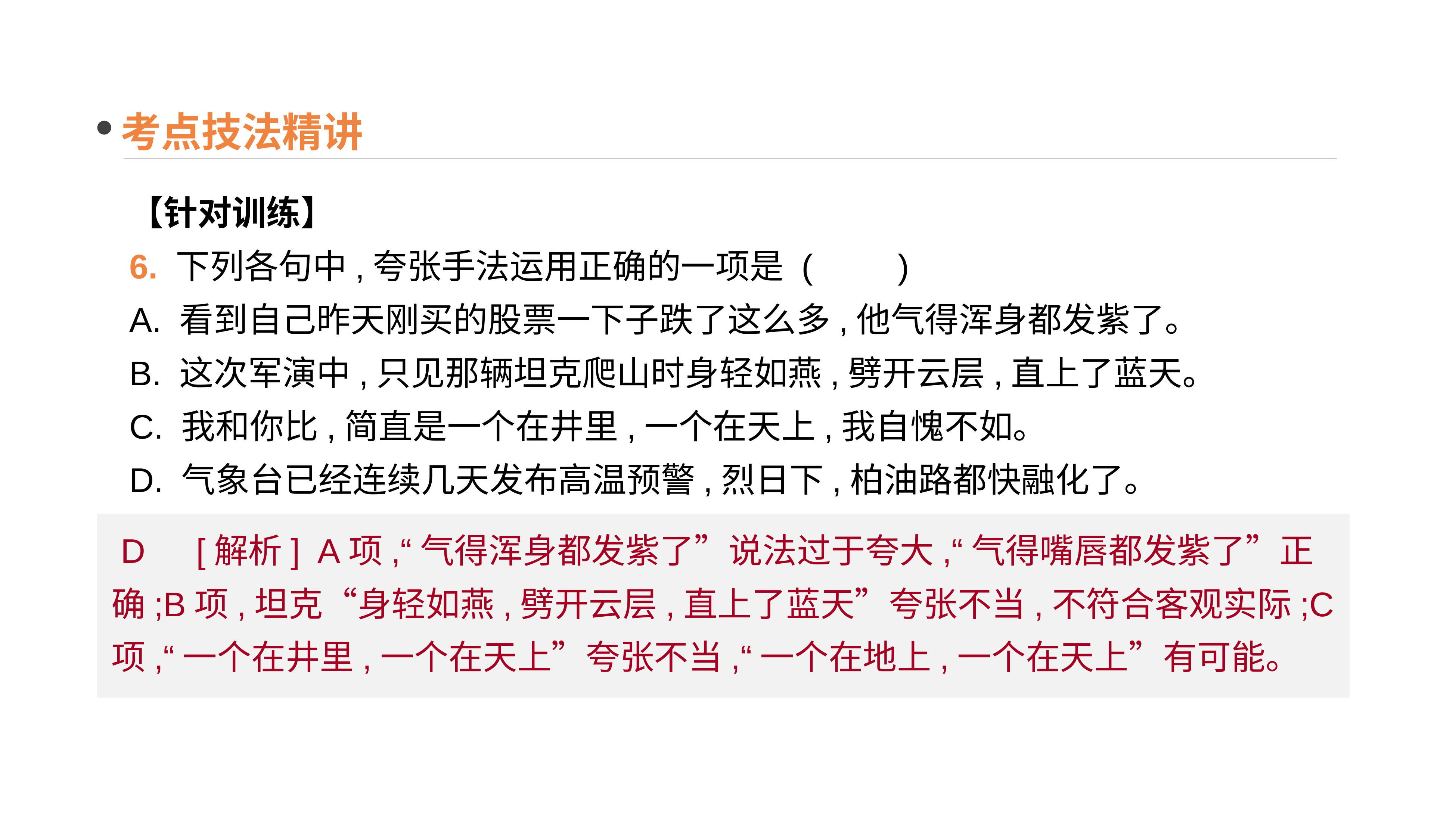

考点技法精讲

【针对训练】
6. 下列各句中,夸张手法运用正确的一项是	(　　)
A. 看到自己昨天刚买的股票一下子跌了这么多,他气得浑身都发紫了。
B. 这次军演中,只见那辆坦克爬山时身轻如燕,劈开云层,直上了蓝天。
C. 我和你比,简直是一个在井里,一个在天上,我自愧不如。
D. 气象台已经连续几天发布高温预警,烈日下,柏油路都快融化了。

 D　[解析]  A项,“气得浑身都发紫了”说法过于夸大,“气得嘴唇都发紫了”正确;B项,坦克“身轻如燕,劈开云层,直上了蓝天”夸张不当,不符合客观实际;C项,“一个在井里,一个在天上”夸张不当,“一个在地上,一个在天上”有可能。